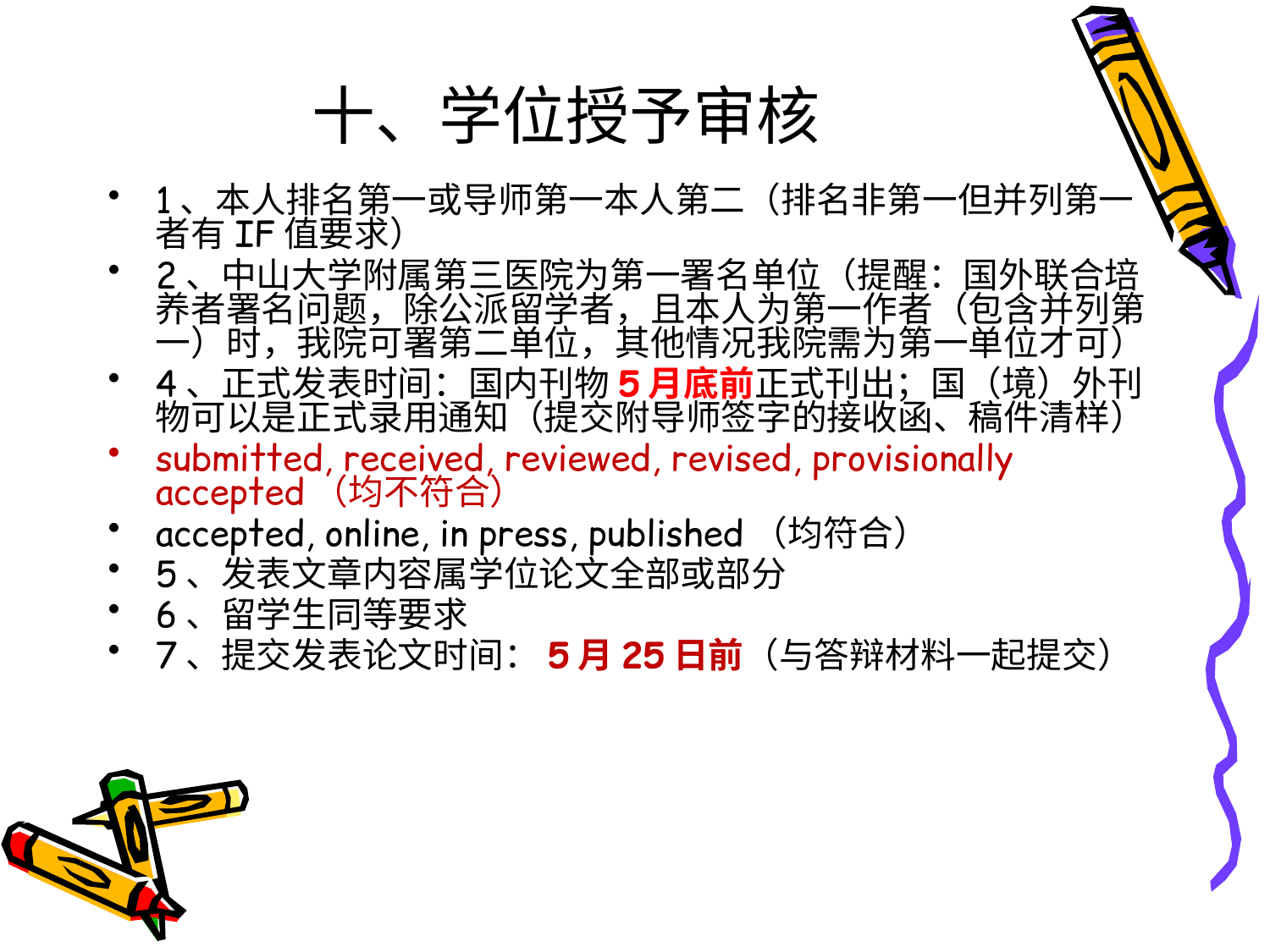

# 十、学位授予审核
1、本人排名第一或导师第一本人第二（排名非第一但并列第一者有IF值要求）
2、中山大学附属第三医院为第一署名单位（提醒：国外联合培养者署名问题，除公派留学者，且本人为第一作者（包含并列第一）时，我院可署第二单位，其他情况我院需为第一单位才可）
4、正式发表时间：国内刊物5月底前正式刊出；国（境）外刊物可以是正式录用通知（提交附导师签字的接收函、稿件清样）
submitted, received, reviewed, revised, provisionally accepted（均不符合）
accepted, online, in press, published（均符合）
5、发表文章内容属学位论文全部或部分
6、留学生同等要求
7、提交发表论文时间：5月25日前（与答辩材料一起提交）